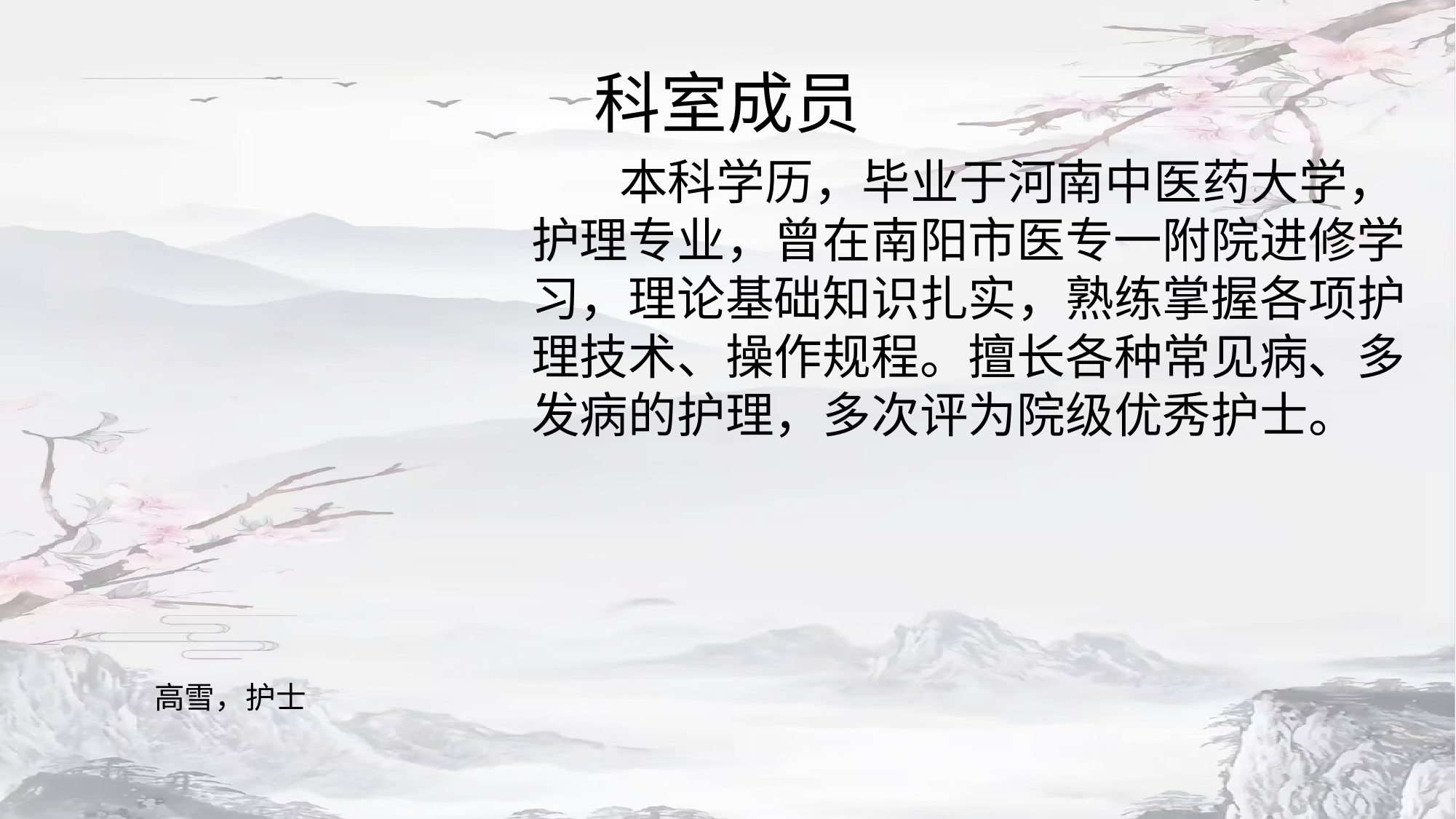

# 科室成员
       本科学历，毕业于河南中医药大学，护理专业，曾在南阳市医专一附院进修学习，理论基础知识扎实，熟练掌握各项护理技术、操作规程。擅长各种常见病、多发病的护理，多次评为院级优秀护士。

                 高雪，护士